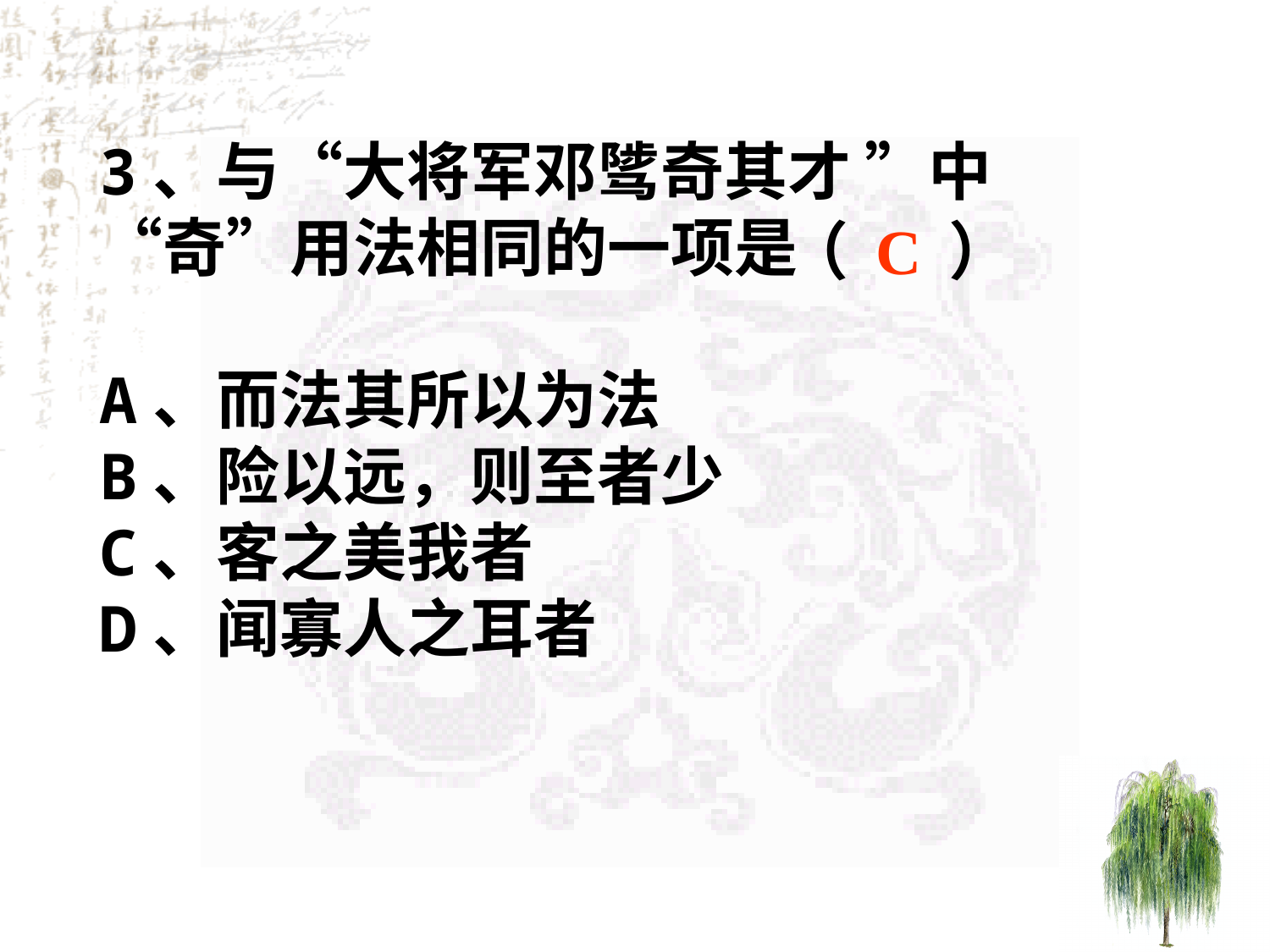

3、与“大将军邓骘奇其才 ”中“奇”用法相同的一项是

A、而法其所以为法
B、险以远，则至者少
C、客之美我者
D、闻寡人之耳者
（       ）

C